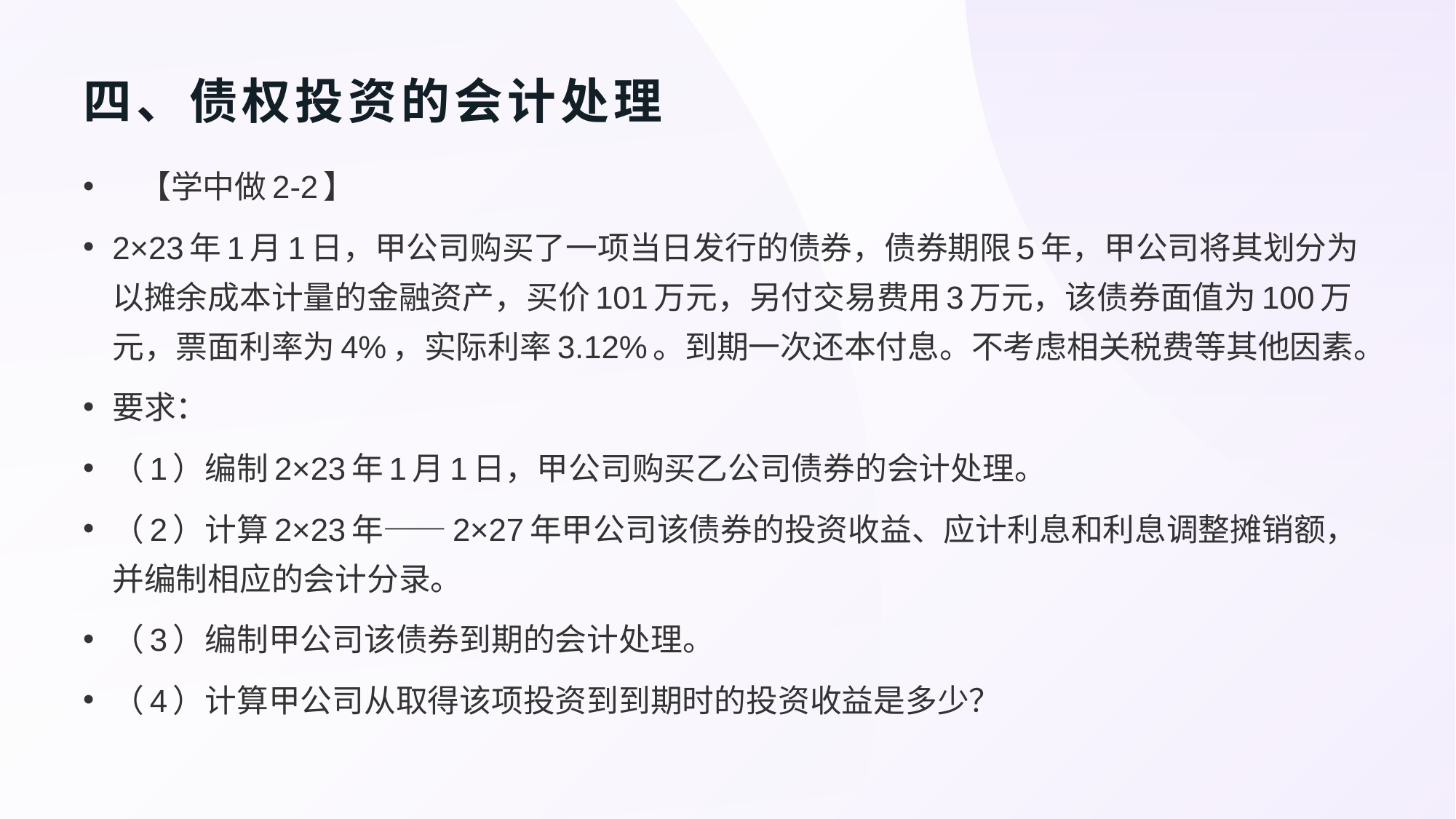

# 四、债权投资的会计处理
   【学中做2-2】
2×23年1月1日，甲公司购买了一项当日发行的债券，债券期限5年，甲公司将其划分为以摊余成本计量的金融资产，买价101万元，另付交易费用3万元，该债券面值为100万元，票面利率为4%，实际利率3.12%。到期一次还本付息。不考虑相关税费等其他因素。
要求：
（1）编制2×23年1月1日，甲公司购买乙公司债券的会计处理。
（2）计算2×23年——2×27年甲公司该债券的投资收益、应计利息和利息调整摊销额，并编制相应的会计分录。
（3）编制甲公司该债券到期的会计处理。
（4）计算甲公司从取得该项投资到到期时的投资收益是多少？